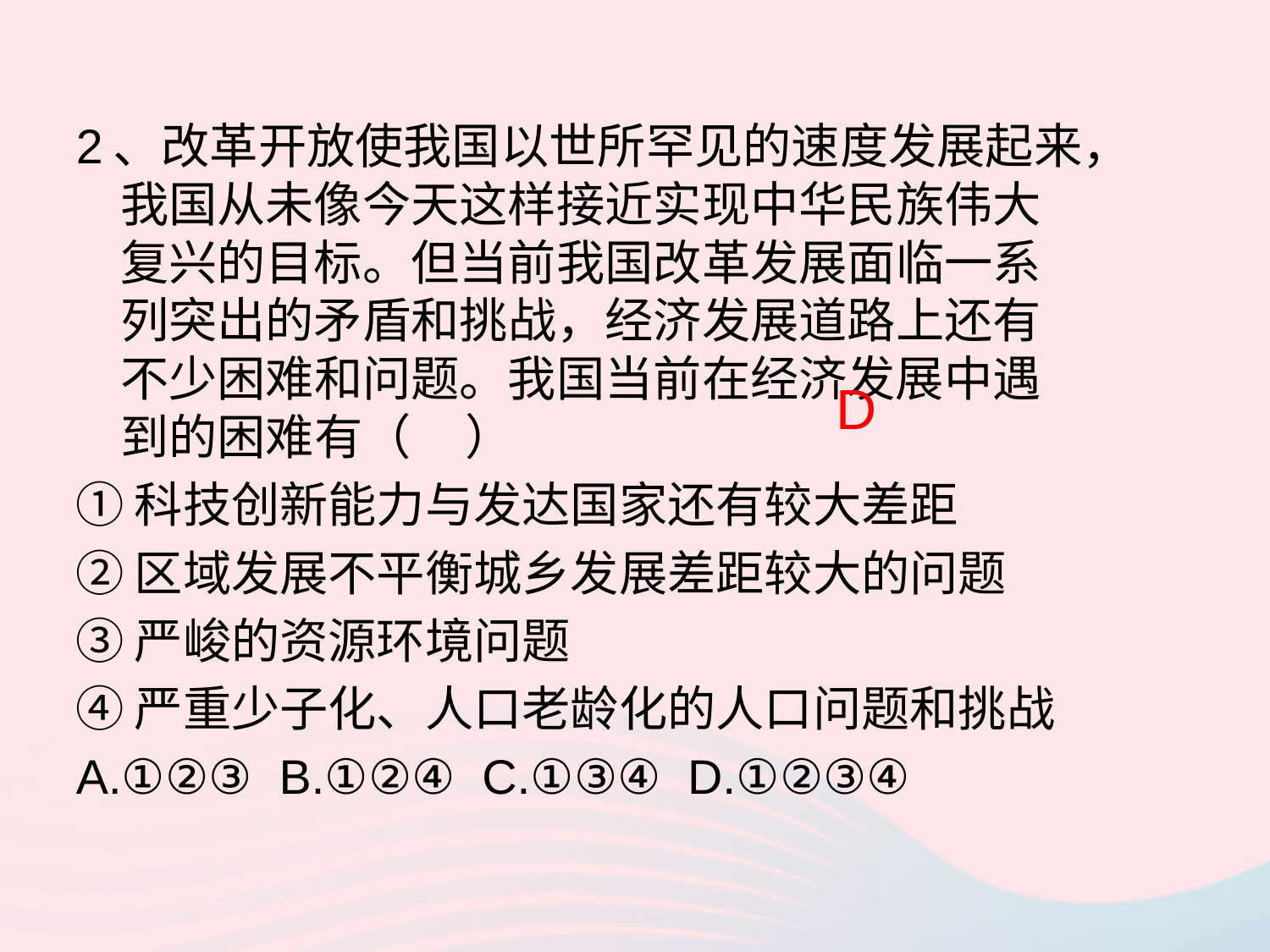

2、改革开放使我国以世所罕见的速度发展起来，我国从未像今天这样接近实现中华民族伟大复兴的目标。但当前我国改革发展面临一系列突出的矛盾和挑战，经济发展道路上还有不少困难和问题。我国当前在经济发展中遇到的困难有（     ）
①科技创新能力与发达国家还有较大差距
②区域发展不平衡城乡发展差距较大的问题
③严峻的资源环境问题
④严重少子化、人口老龄化的人口问题和挑战
A.①②③  B.①②④  C.①③④  D.①②③④

D